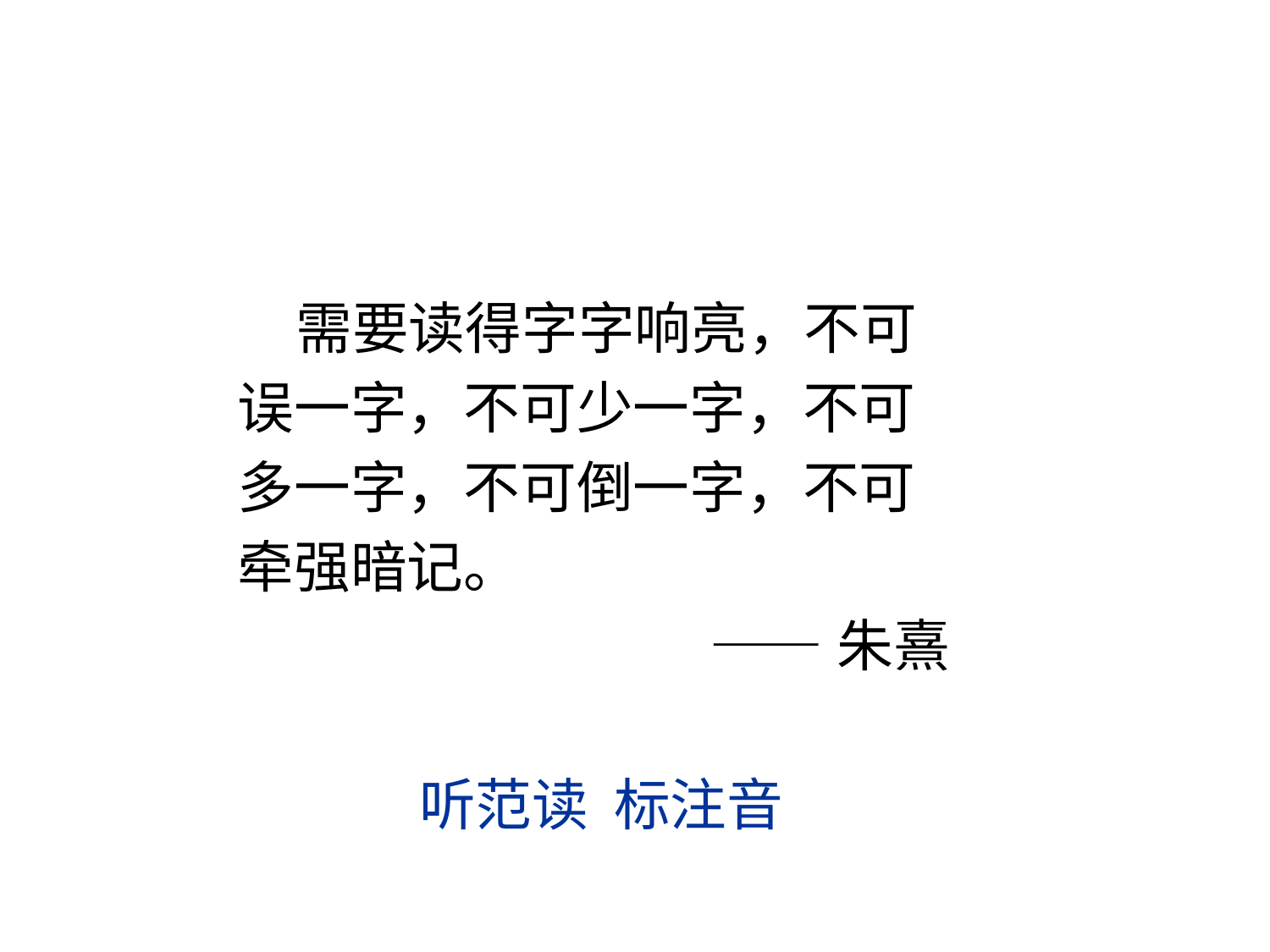

需要读得字字响亮，不可误一字，不可少一字，不可多一字，不可倒一字，不可牵强暗记。
——朱熹

 听范读  标注音